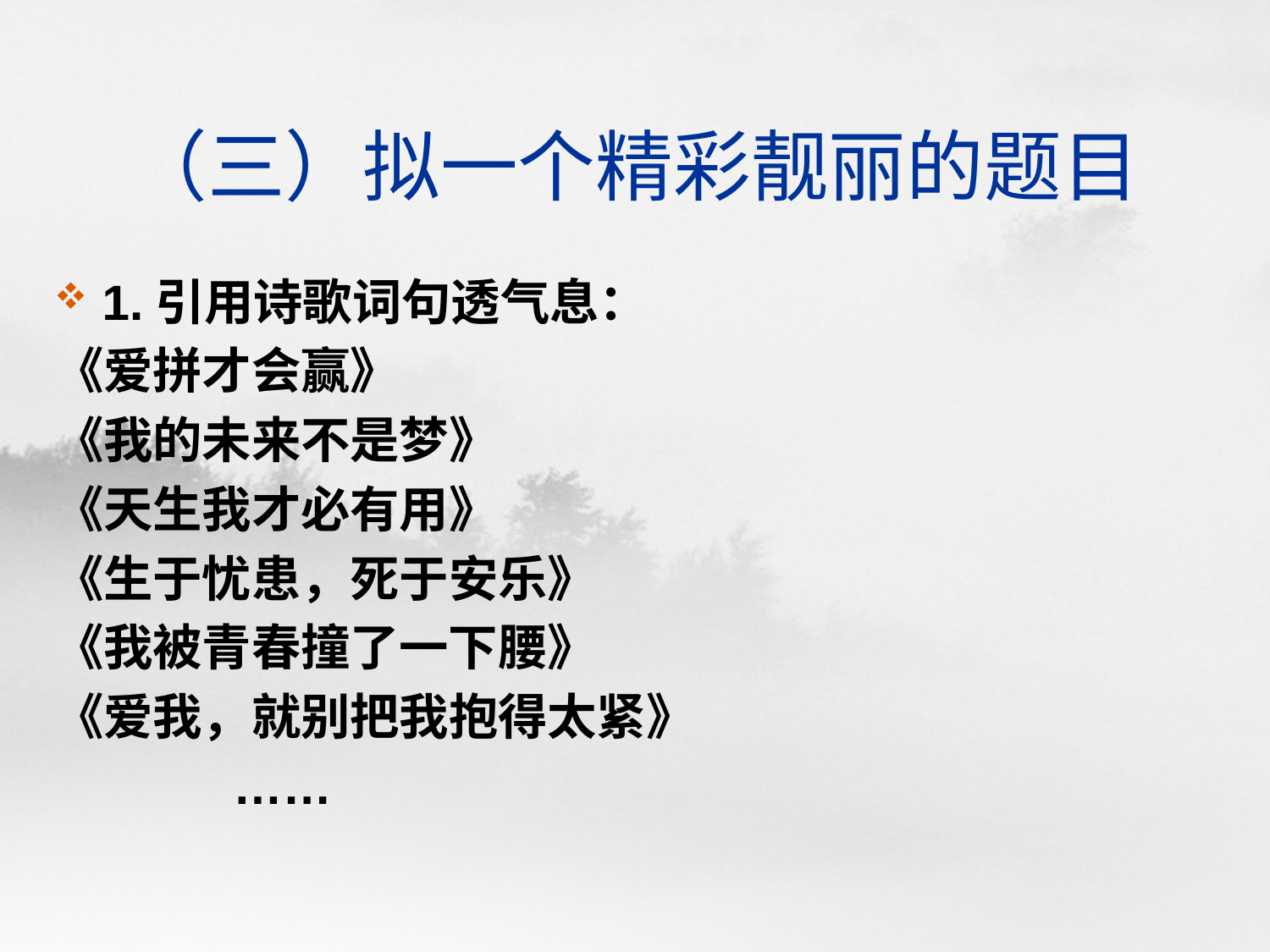

# （三）拟一个精彩靓丽的题目
1.引用诗歌词句透气息：
《爱拼才会赢》
《我的未来不是梦》
《天生我才必有用》
《生于忧患，死于安乐》
《我被青春撞了一下腰》
《爱我，就别把我抱得太紧》
             ……